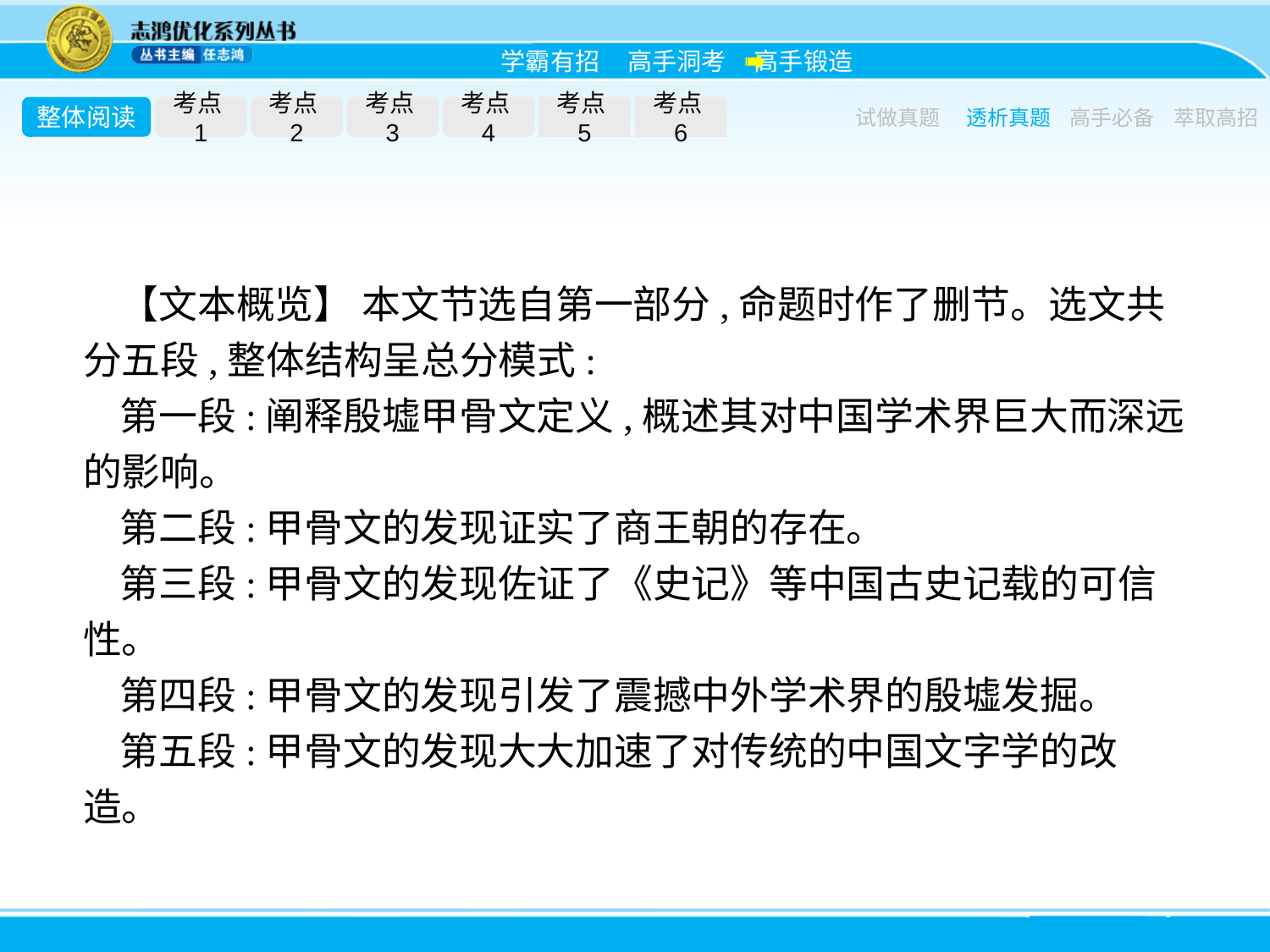

整体阅读
考点1
考点2
考点3
考点4
考点5
考点6
试做真题
透析真题
高手必备
萃取高招
【文本概览】 本文节选自第一部分,命题时作了删节。选文共分五段,整体结构呈总分模式:
第一段:阐释殷墟甲骨文定义,概述其对中国学术界巨大而深远的影响。
第二段:甲骨文的发现证实了商王朝的存在。
第三段:甲骨文的发现佐证了《史记》等中国古史记载的可信性。
第四段:甲骨文的发现引发了震撼中外学术界的殷墟发掘。
第五段:甲骨文的发现大大加速了对传统的中国文字学的改造。